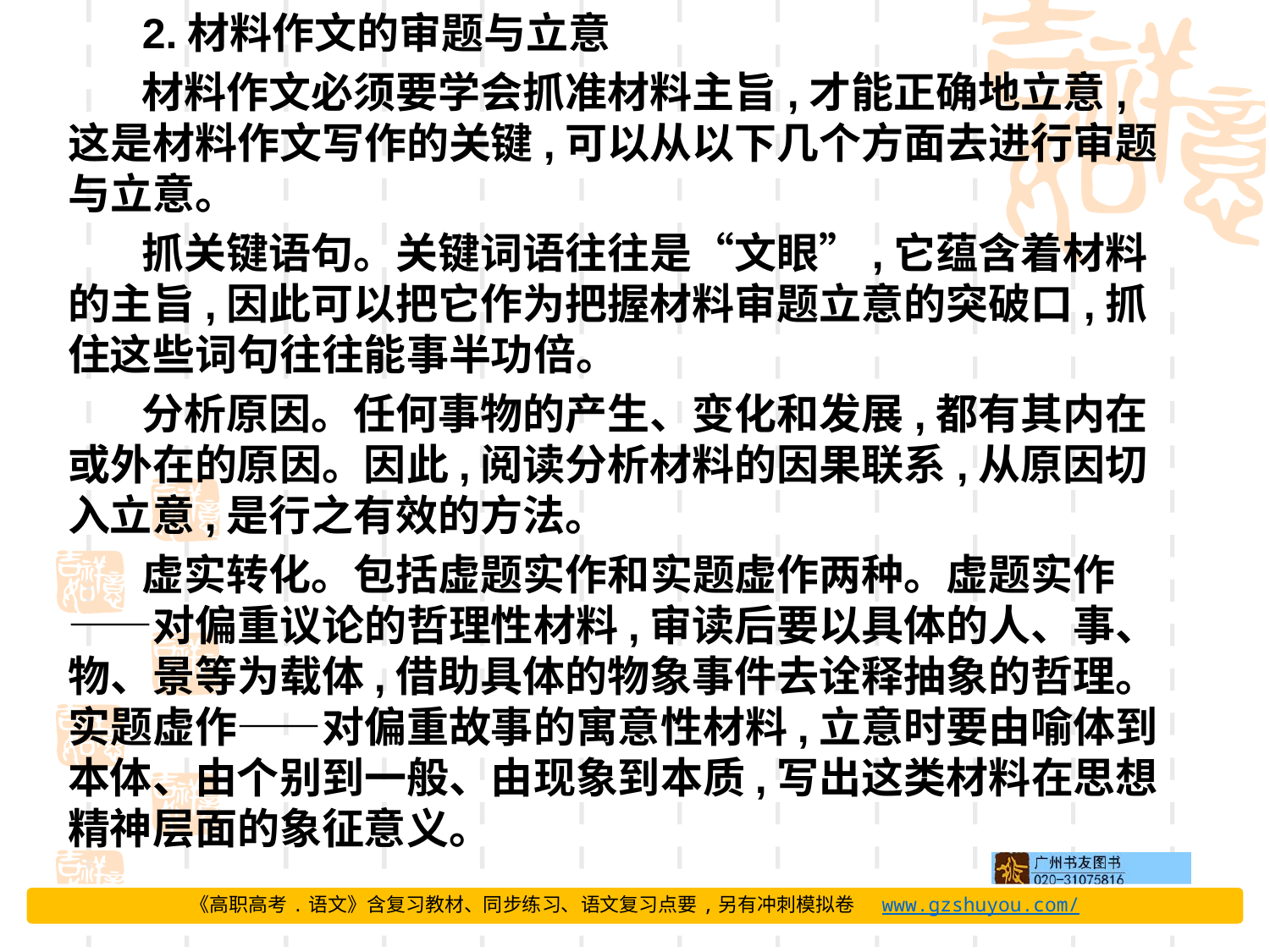

2.材料作文的审题与立意
材料作文必须要学会抓准材料主旨,才能正确地立意,这是材料作文写作的关键,可以从以下几个方面去进行审题与立意。
抓关键语句。关键词语往往是“文眼”,它蕴含着材料的主旨,因此可以把它作为把握材料审题立意的突破口,抓住这些词句往往能事半功倍。
分析原因。任何事物的产生、变化和发展,都有其内在或外在的原因。因此,阅读分析材料的因果联系,从原因切入立意,是行之有效的方法。
虚实转化。包括虚题实作和实题虚作两种。虚题实作——对偏重议论的哲理性材料,审读后要以具体的人、事、物、景等为载体,借助具体的物象事件去诠释抽象的哲理。实题虚作——对偏重故事的寓意性材料,立意时要由喻体到本体、由个别到一般、由现象到本质,写出这类材料在思想精神层面的象征意义。